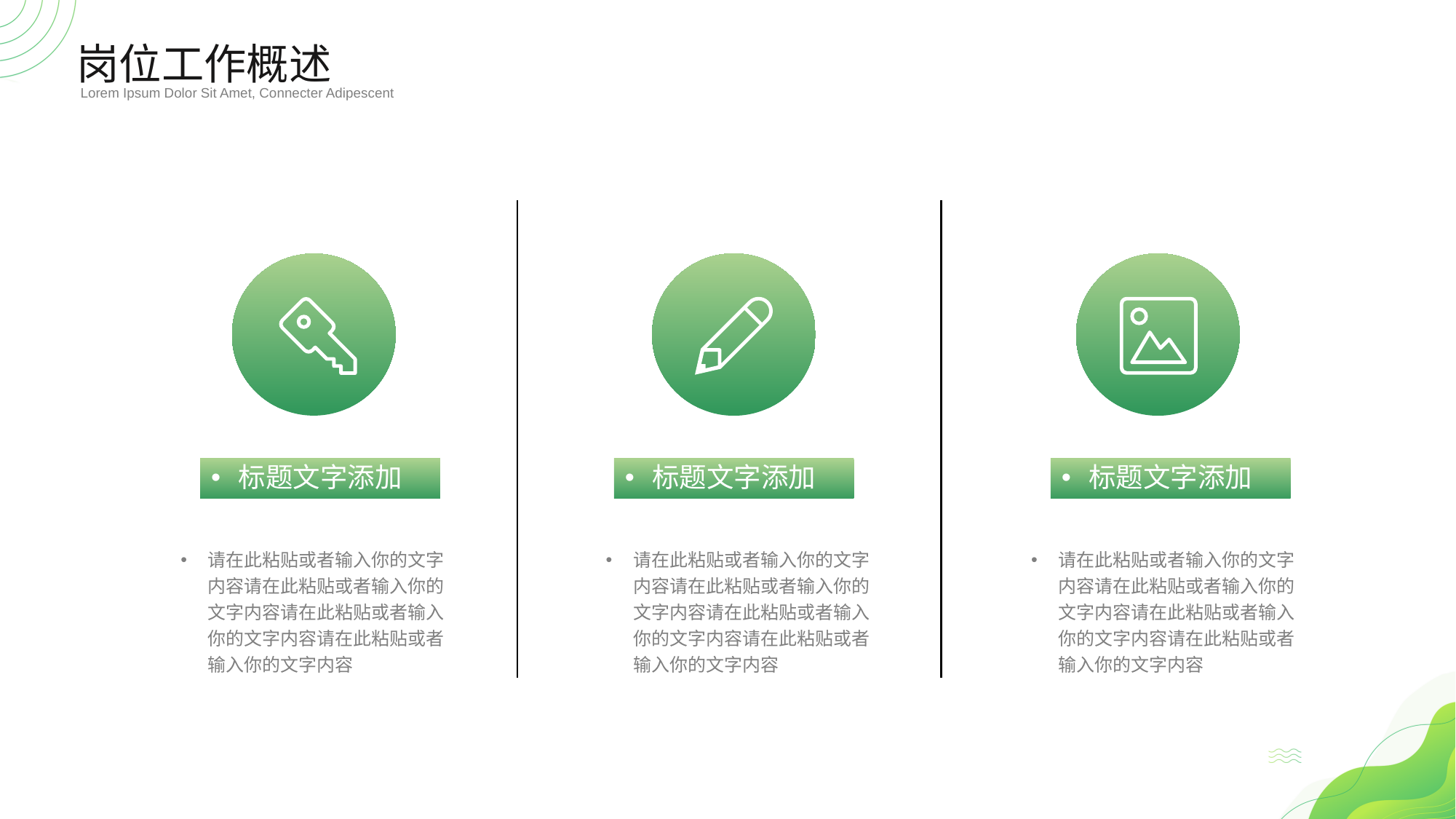

岗位工作概述
Lorem Ipsum Dolor Sit Amet, Connecter Adipescent

标题文字添加
标题文字添加
标题文字添加
请在此粘贴或者输入你的文字内容请在此粘贴或者输入你的文字内容请在此粘贴或者输入你的文字内容请在此粘贴或者输入你的文字内容

请在此粘贴或者输入你的文字内容请在此粘贴或者输入你的文字内容请在此粘贴或者输入你的文字内容请在此粘贴或者输入你的文字内容

请在此粘贴或者输入你的文字内容请在此粘贴或者输入你的文字内容请在此粘贴或者输入你的文字内容请在此粘贴或者输入你的文字内容